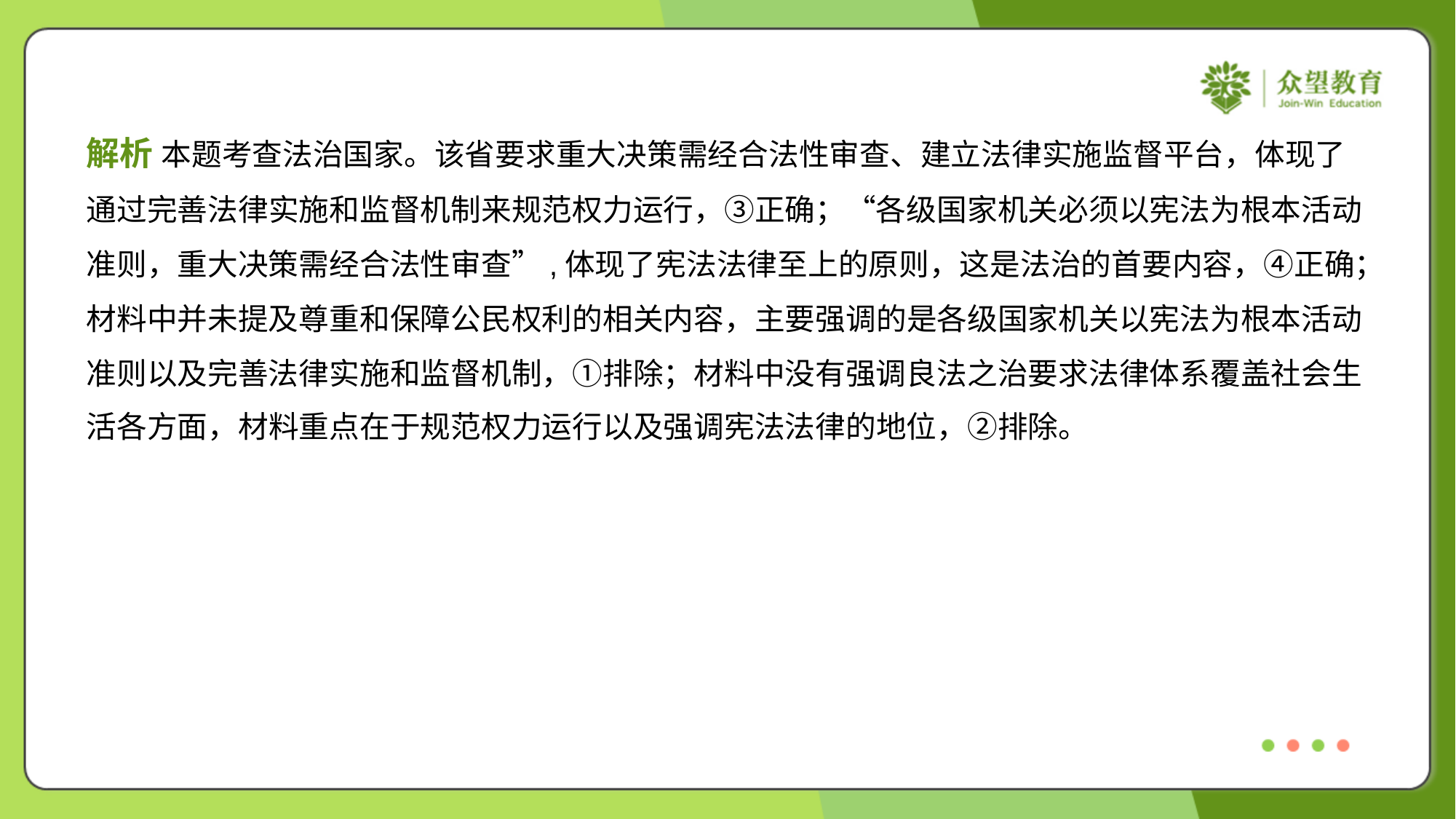

解析 本题考查法治国家。该省要求重大决策需经合法性审查、建立法律实施监督平台，体现了
通过完善法律实施和监督机制来规范权力运行，③正确；“各级国家机关必须以宪法为根本活动
准则，重大决策需经合法性审查”,体现了宪法法律至上的原则，这是法治的首要内容，④正确；
材料中并未提及尊重和保障公民权利的相关内容，主要强调的是各级国家机关以宪法为根本活动
准则以及完善法律实施和监督机制，①排除；材料中没有强调良法之治要求法律体系覆盖社会生
活各方面，材料重点在于规范权力运行以及强调宪法法律的地位，②排除。